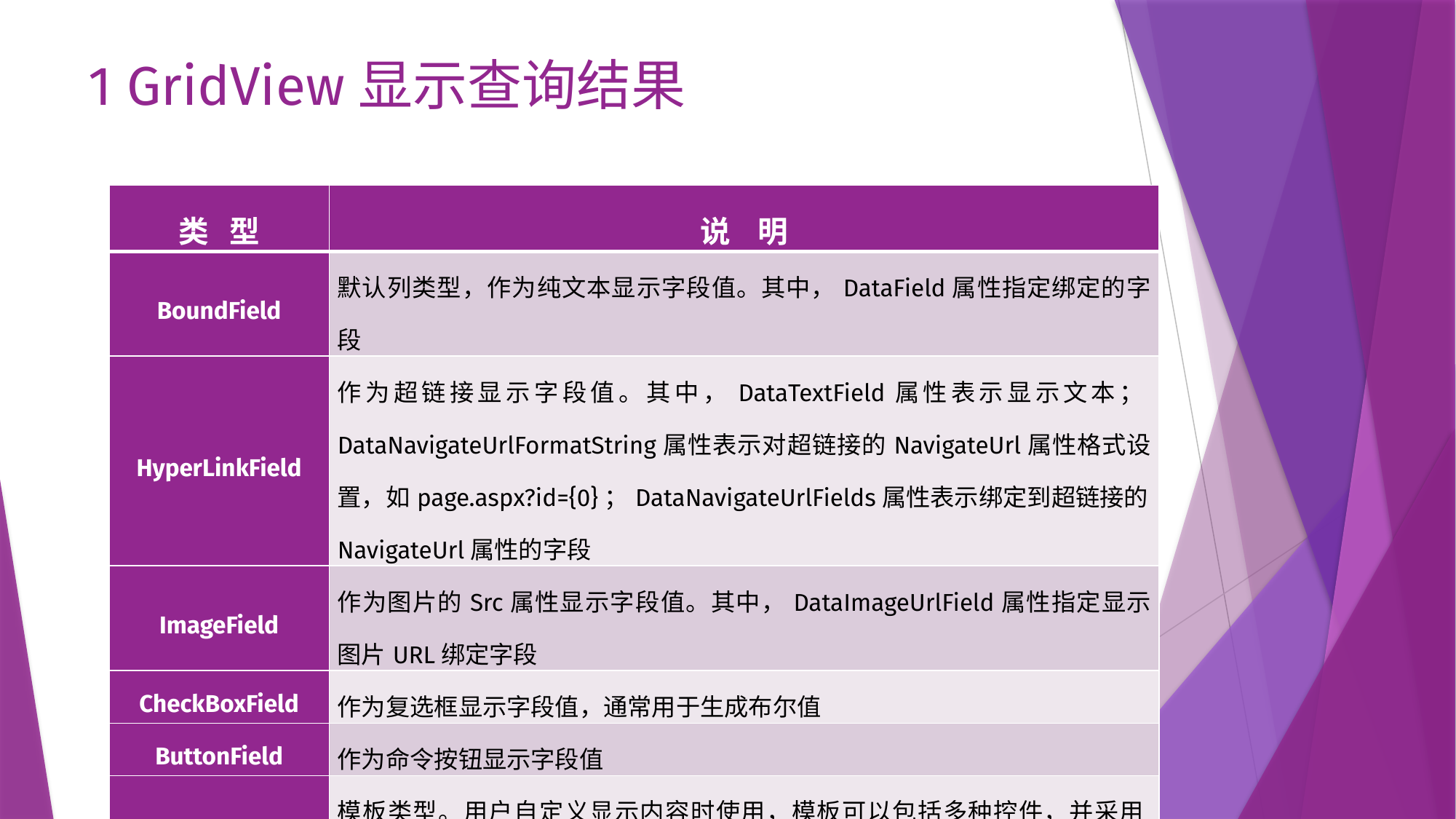

# 1 GridView显示查询结果
| 类 型 | 说 明 |
| --- | --- |
| BoundField | 默认列类型，作为纯文本显示字段值。其中，DataField属性指定绑定的字段 |
| HyperLinkField | 作为超链接显示字段值。其中，DataTextField属性表示显示文本；DataNavigateUrlFormatString属性表示对超链接的NavigateUrl属性格式设置，如page.aspx?id={0}；DataNavigateUrlFields属性表示绑定到超链接的NavigateUrl属性的字段 |
| ImageField | 作为图片的Src属性显示字段值。其中，DataImageUrlField属性指定显示图片URL绑定字段 |
| CheckBoxField | 作为复选框显示字段值，通常用于生成布尔值 |
| ButtonField | 作为命令按钮显示字段值 |
| TemplateField | 模板类型。用户自定义显示内容时使用，模板可以包括多种控件，并采用Eval()方法绑定到数据源中的字段列 |